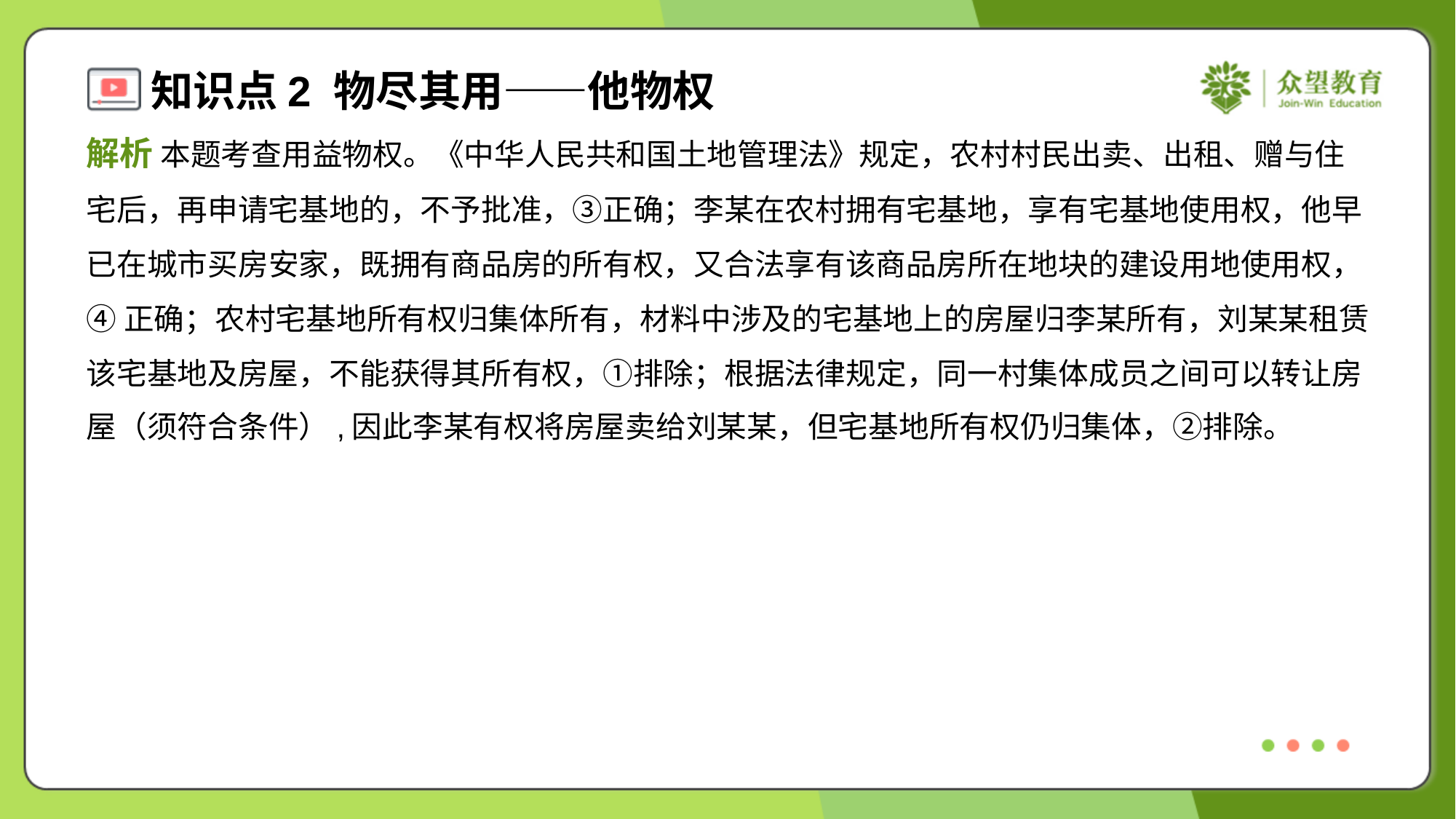

解析 本题考查用益物权。《中华人民共和国土地管理法》规定，农村村民出卖、出租、赠与住
宅后，再申请宅基地的，不予批准，③正确；李某在农村拥有宅基地，享有宅基地使用权，他早
已在城市买房安家，既拥有商品房的所有权，又合法享有该商品房所在地块的建设用地使用权，
④正确；农村宅基地所有权归集体所有，材料中涉及的宅基地上的房屋归李某所有，刘某某租赁
该宅基地及房屋，不能获得其所有权，①排除；根据法律规定，同一村集体成员之间可以转让房
屋（须符合条件）,因此李某有权将房屋卖给刘某某，但宅基地所有权仍归集体，②排除。